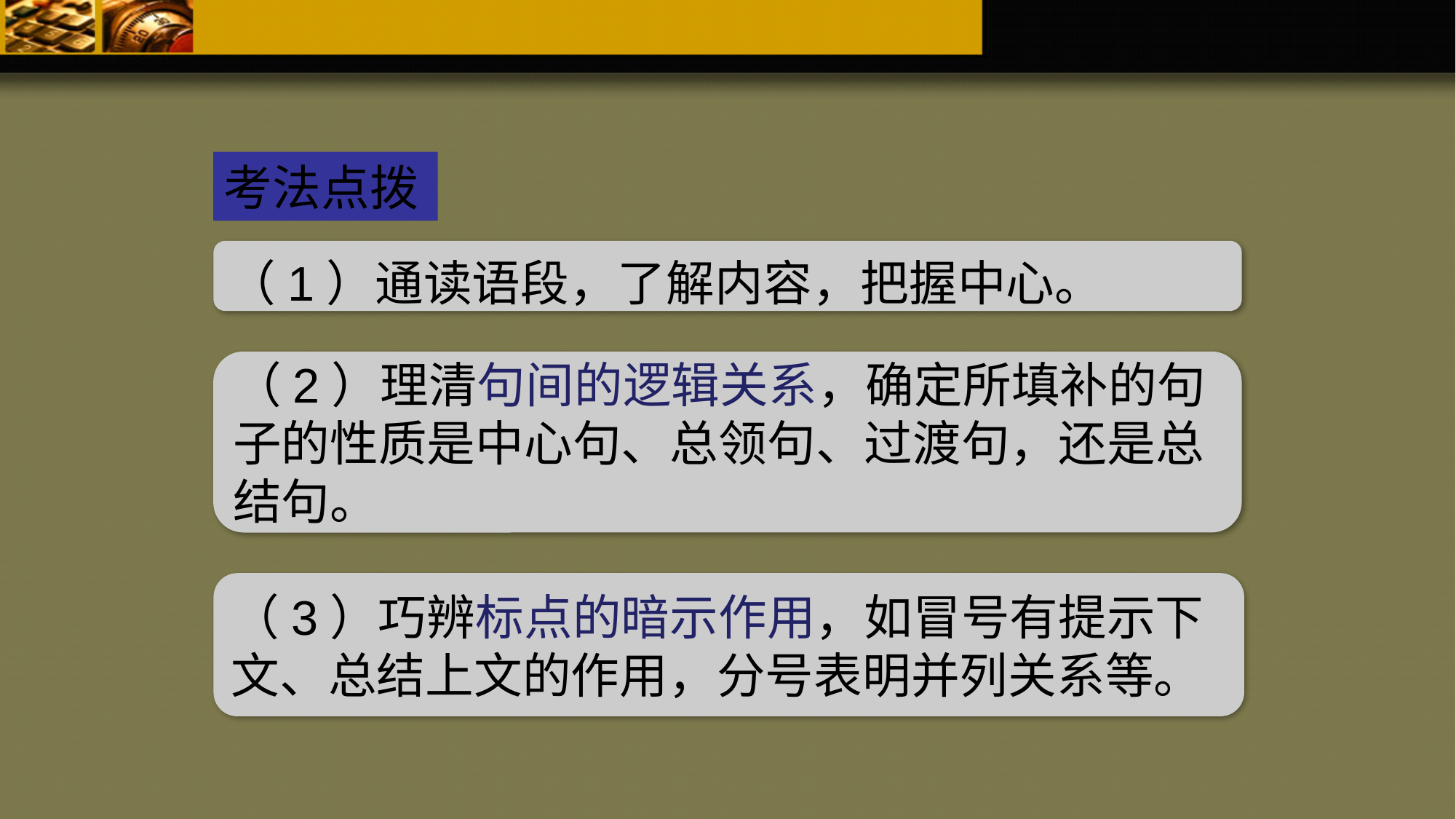

考法点拨
（1）通读语段，了解内容，把握中心。
（2）理清句间的逻辑关系，确定所填补的句子的性质是中心句、总领句、过渡句，还是总结句。
（3）巧辨标点的暗示作用，如冒号有提示下文、总结上文的作用，分号表明并列关系等。